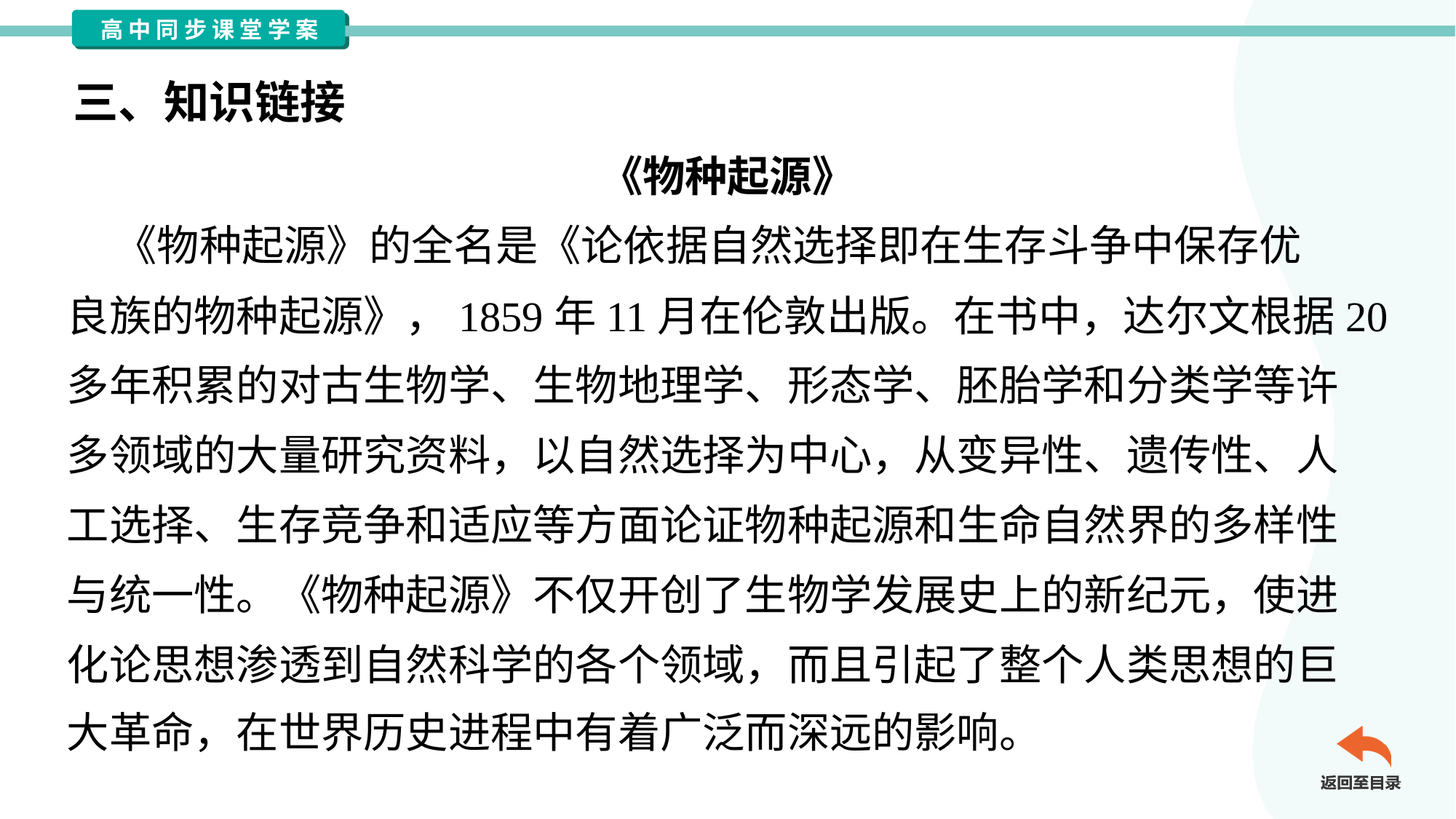

三、知识链接
《物种起源》
    《物种起源》的全名是《论依据自然选择即在生存斗争中保存优
良族的物种起源》，1859年11月在伦敦出版。在书中，达尔文根据20
多年积累的对古生物学、生物地理学、形态学、胚胎学和分类学等许
多领域的大量研究资料，以自然选择为中心，从变异性、遗传性、人
工选择、生存竞争和适应等方面论证物种起源和生命自然界的多样性
与统一性。《物种起源》不仅开创了生物学发展史上的新纪元，使进
化论思想渗透到自然科学的各个领域，而且引起了整个人类思想的巨
大革命，在世界历史进程中有着广泛而深远的影响。